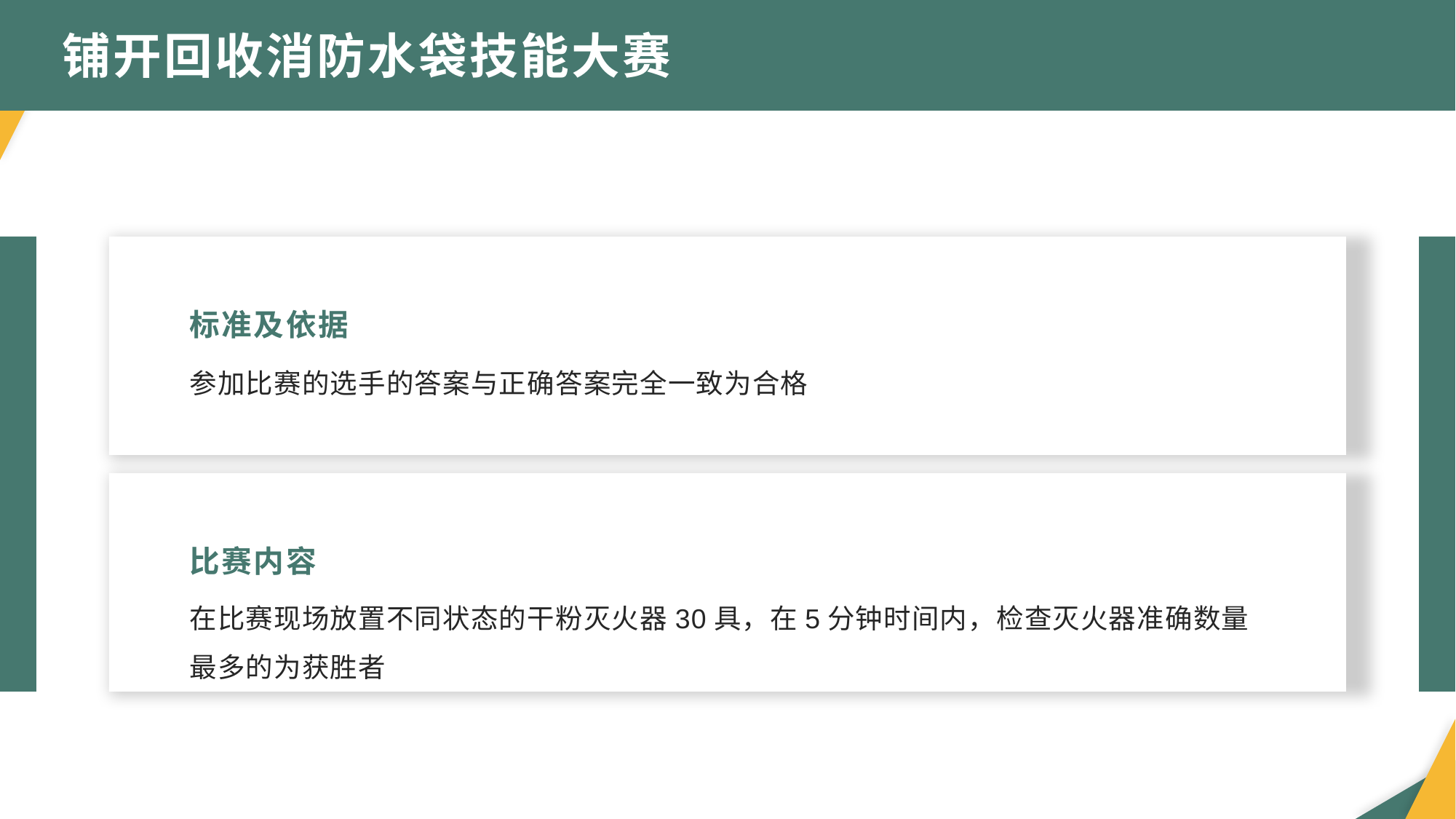

铺开回收消防水袋技能大赛

标准及依据
参加比赛的选手的答案与正确答案完全一致为合格

比赛内容
在比赛现场放置不同状态的干粉灭火器30具，在5分钟时间内，检查灭火器准确数量最多的为获胜者